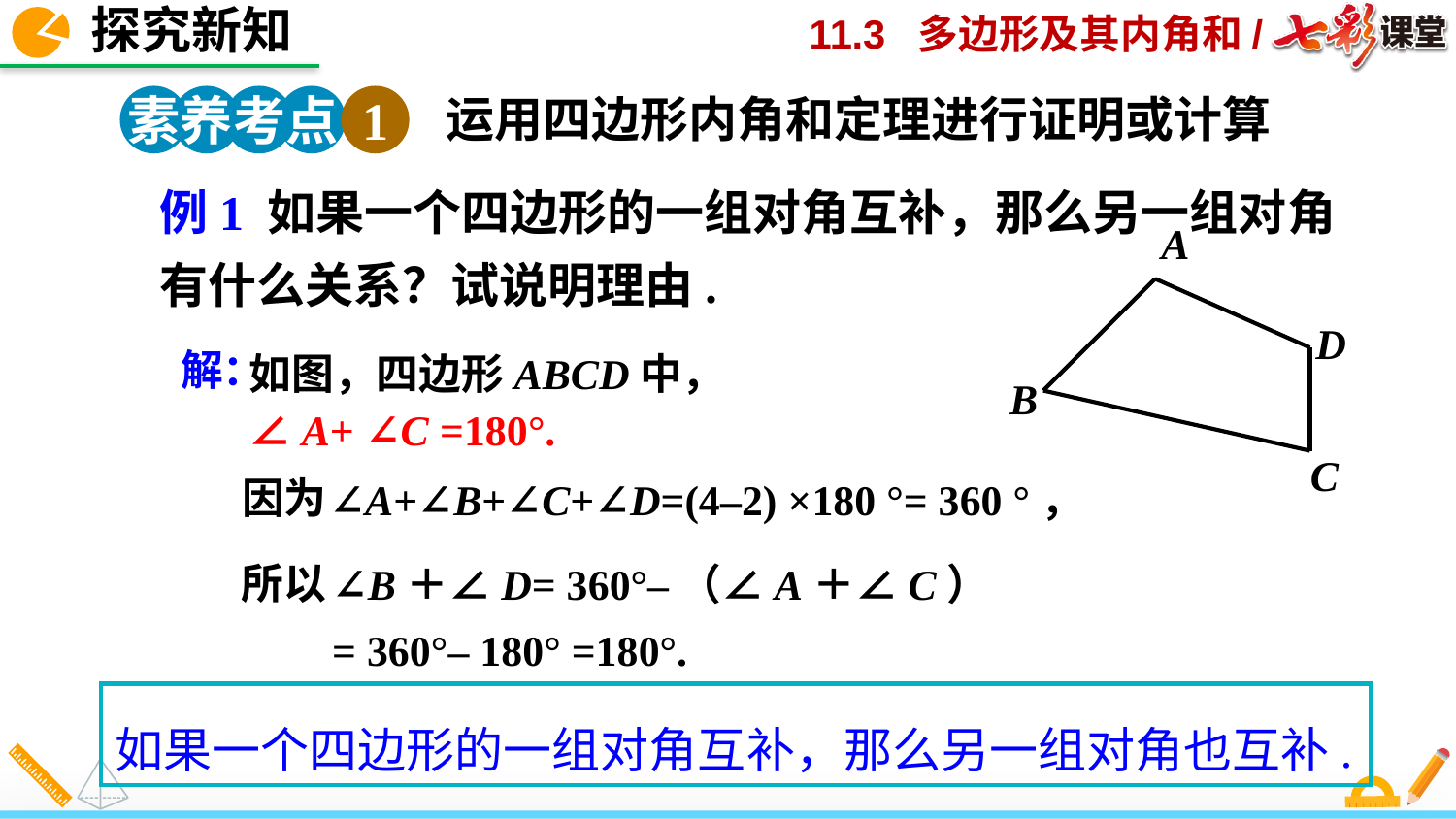

探究新知

素养考点 1

运用四边形内角和定理进行证明或计算
例1 如果一个四边形的一组对角互补，那么另一组对角有什么关系？试说明理由.
A
D
B
C
解：
如图，四边形ABCD中，∠A+ ∠C =180°.
因为

∠A+∠B+∠C+∠D=(4–2) ×180 °= 360 °，
∠B＋∠D= 360°–（∠A＋∠C）
= 360°– 180° =180°.
所以

如果一个四边形的一组对角互补，那么另一组对角也互补.